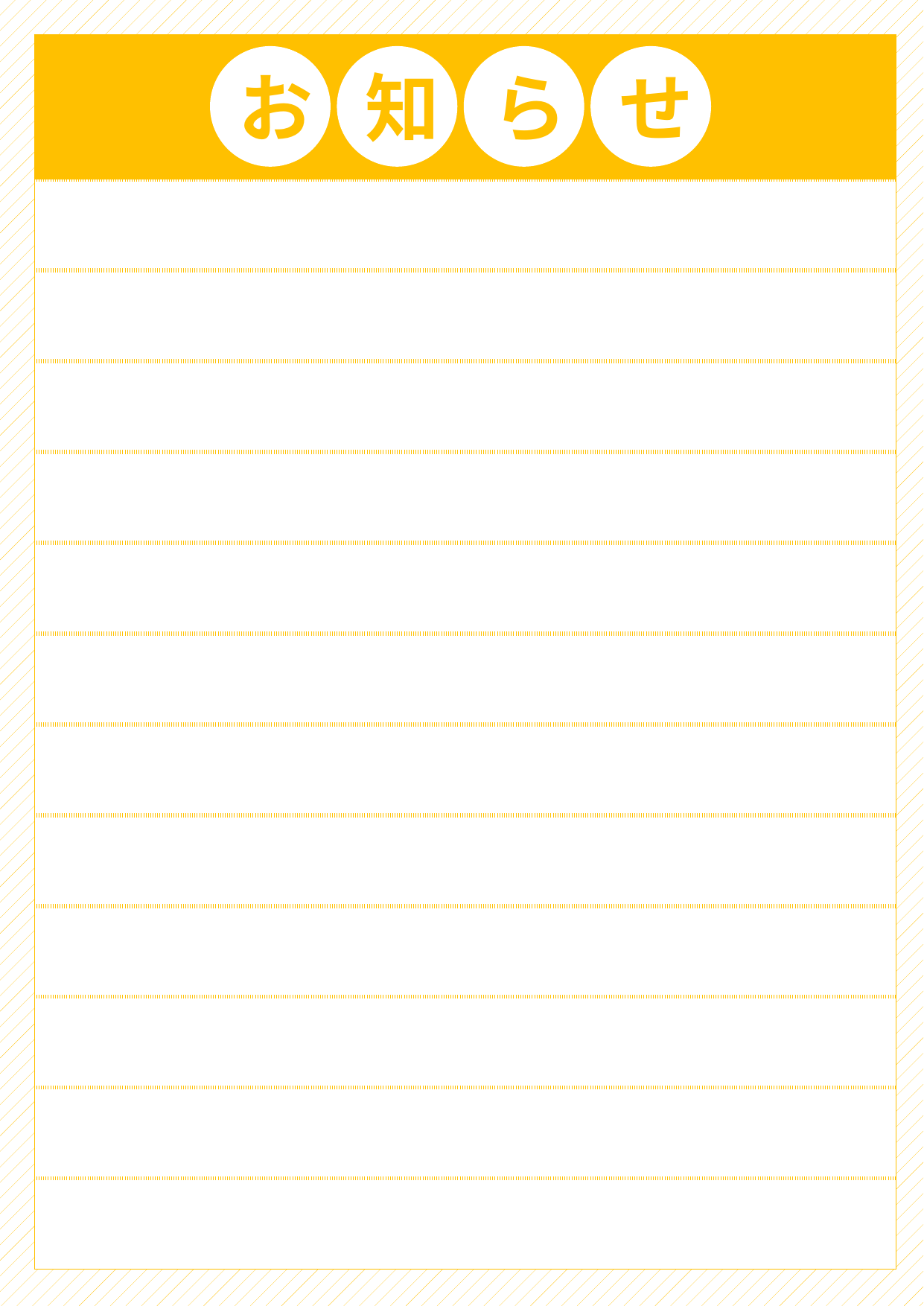

|  |
| --- |
|  |
|  |
|  |
|  |
|  |
|  |
|  |
|  |
|  |
|  |
|  |
|  |
お
知
ら
せ